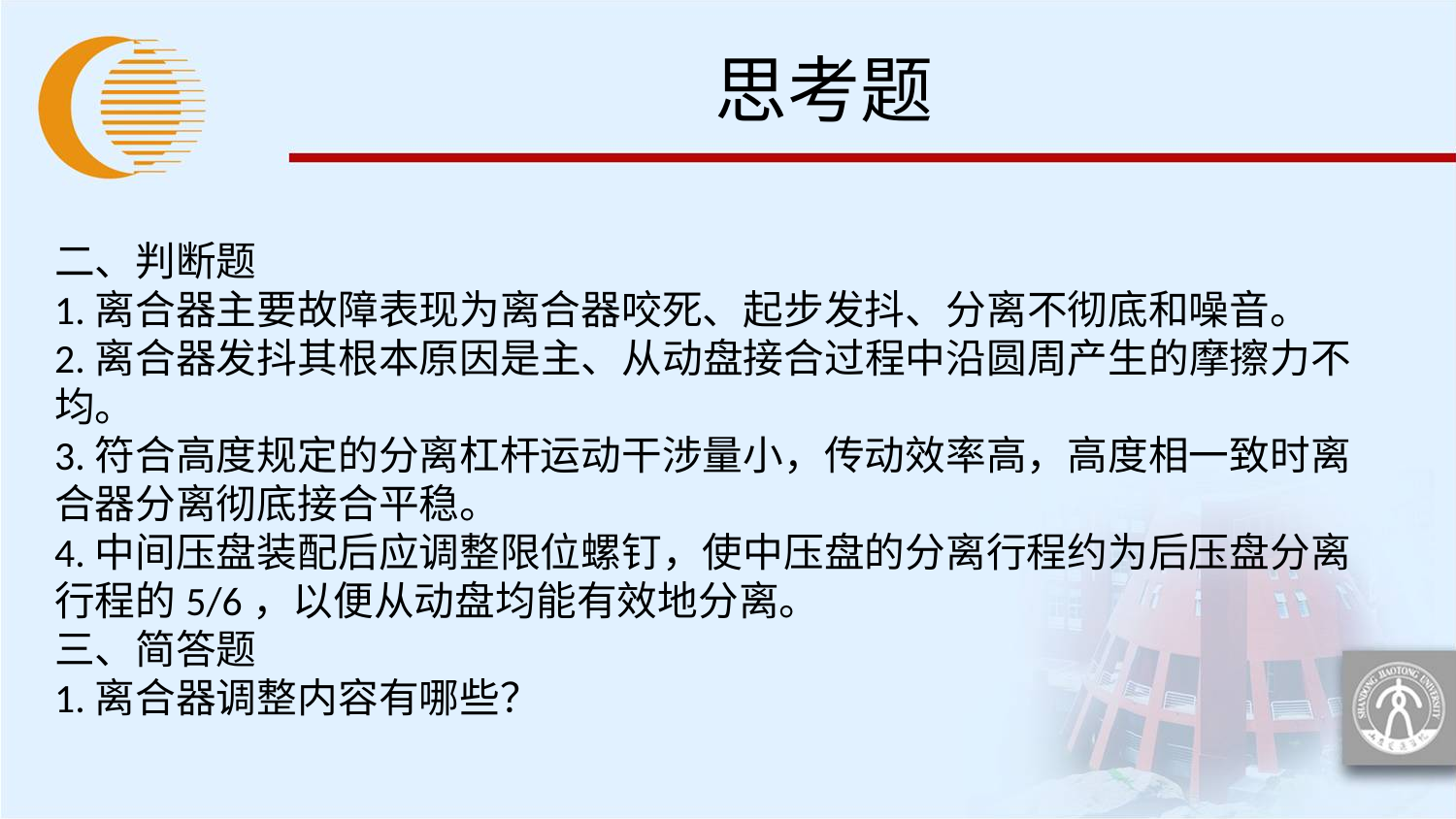

# 思考题
二、判断题
1.离合器主要故障表现为离合器咬死、起步发抖、分离不彻底和噪音。
2.离合器发抖其根本原因是主、从动盘接合过程中沿圆周产生的摩擦力不均。
3.符合高度规定的分离杠杆运动干涉量小，传动效率高，高度相一致时离合器分离彻底接合平稳。
4.中间压盘装配后应调整限位螺钉，使中压盘的分离行程约为后压盘分离行程的5/6，以便从动盘均能有效地分离。
三、简答题
1.离合器调整内容有哪些？